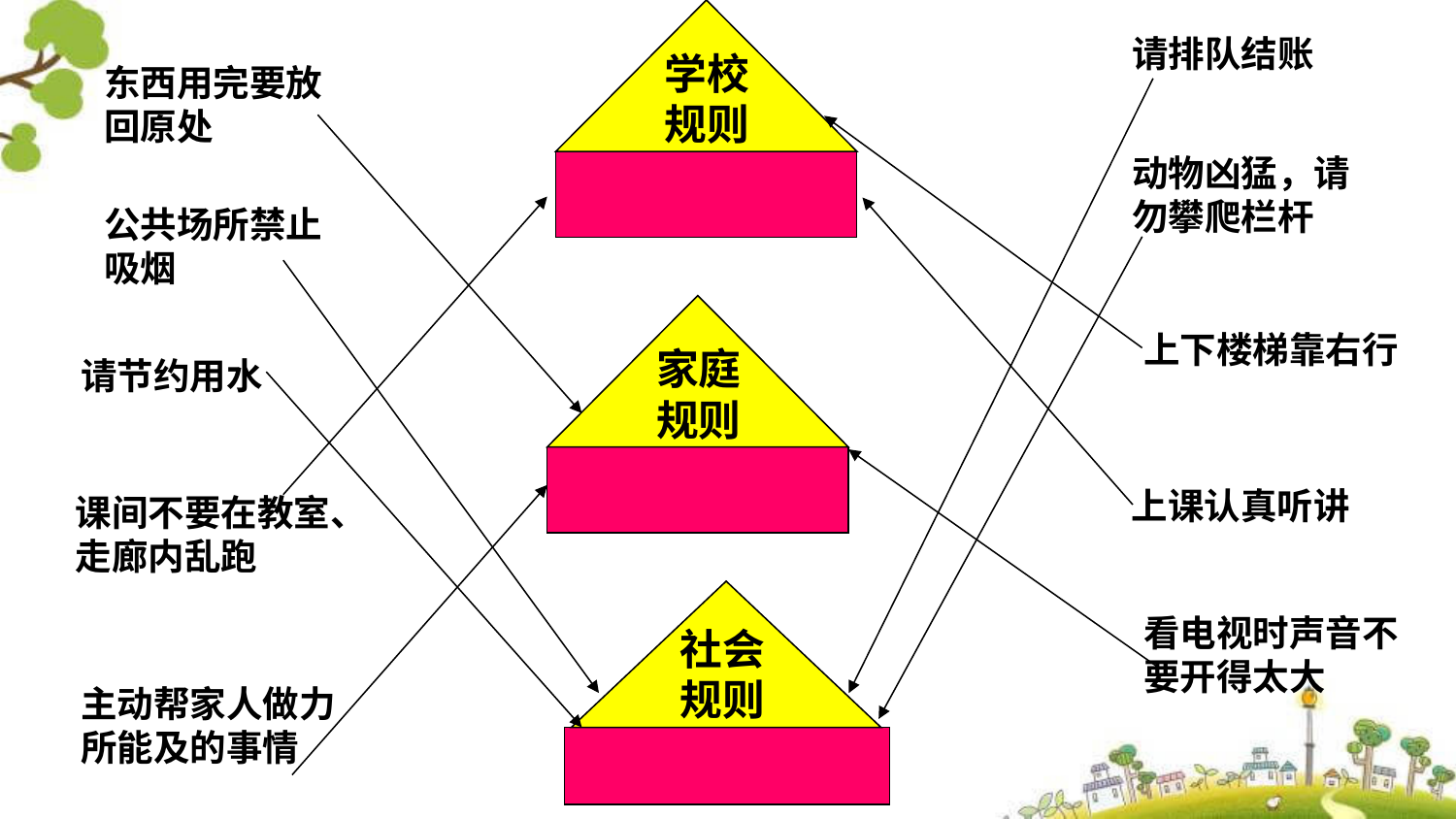

学校规则

请排队结账
东西用完要放回原处

动物凶猛，请勿攀爬栏杆

公共场所禁止吸烟

家庭规则

上下楼梯靠右行
请节约用水

上课认真听讲
课间不要在教室、走廊内乱跑

社会规则

看电视时声音不要开得太大
主动帮家人做力所能及的事情